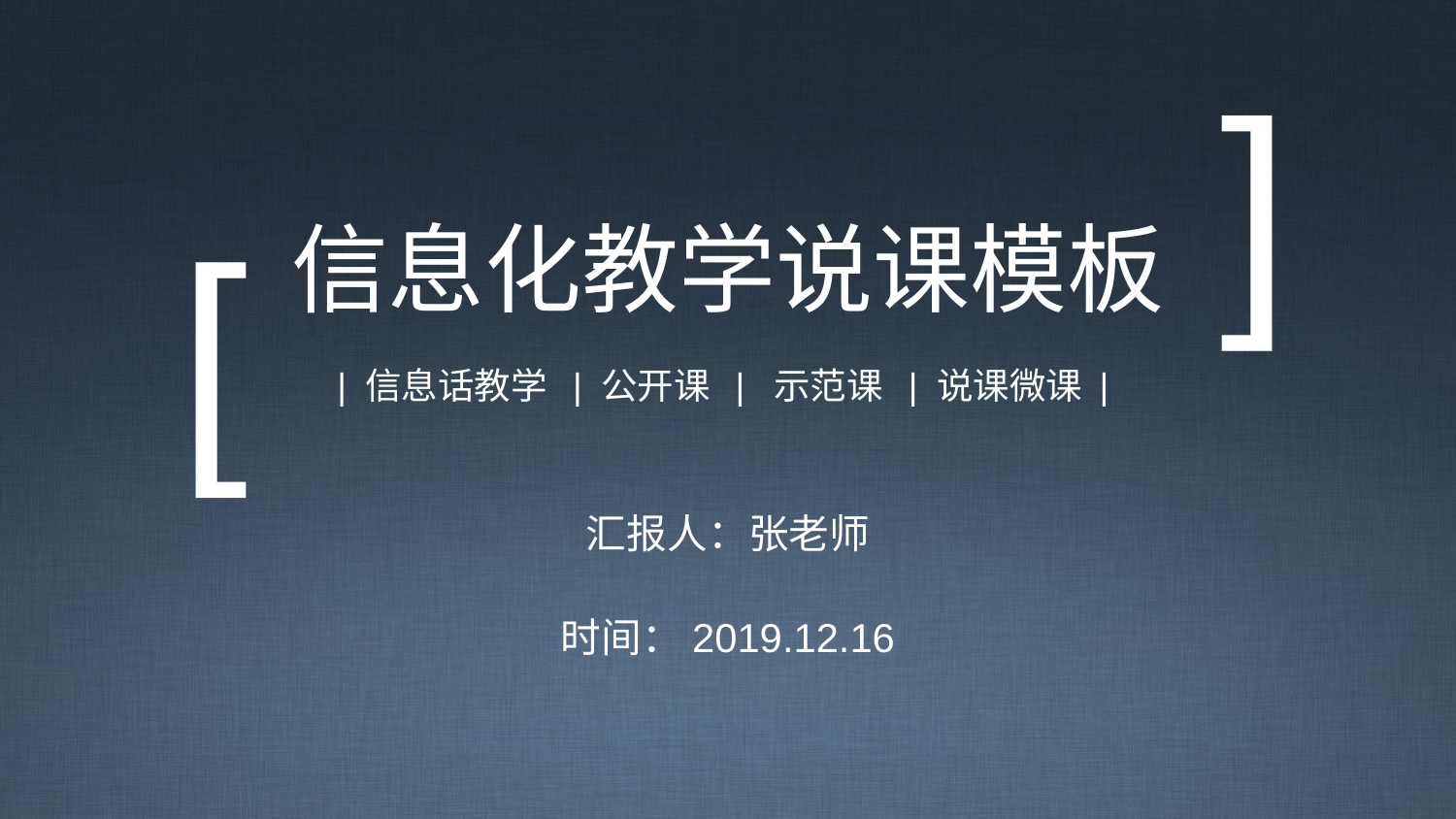

[
[
信息化教学说课模板
| 信息话教学  | 公开课  |  示范课  | 说课微课 |
汇报人：张老师
时间：2019.12.16